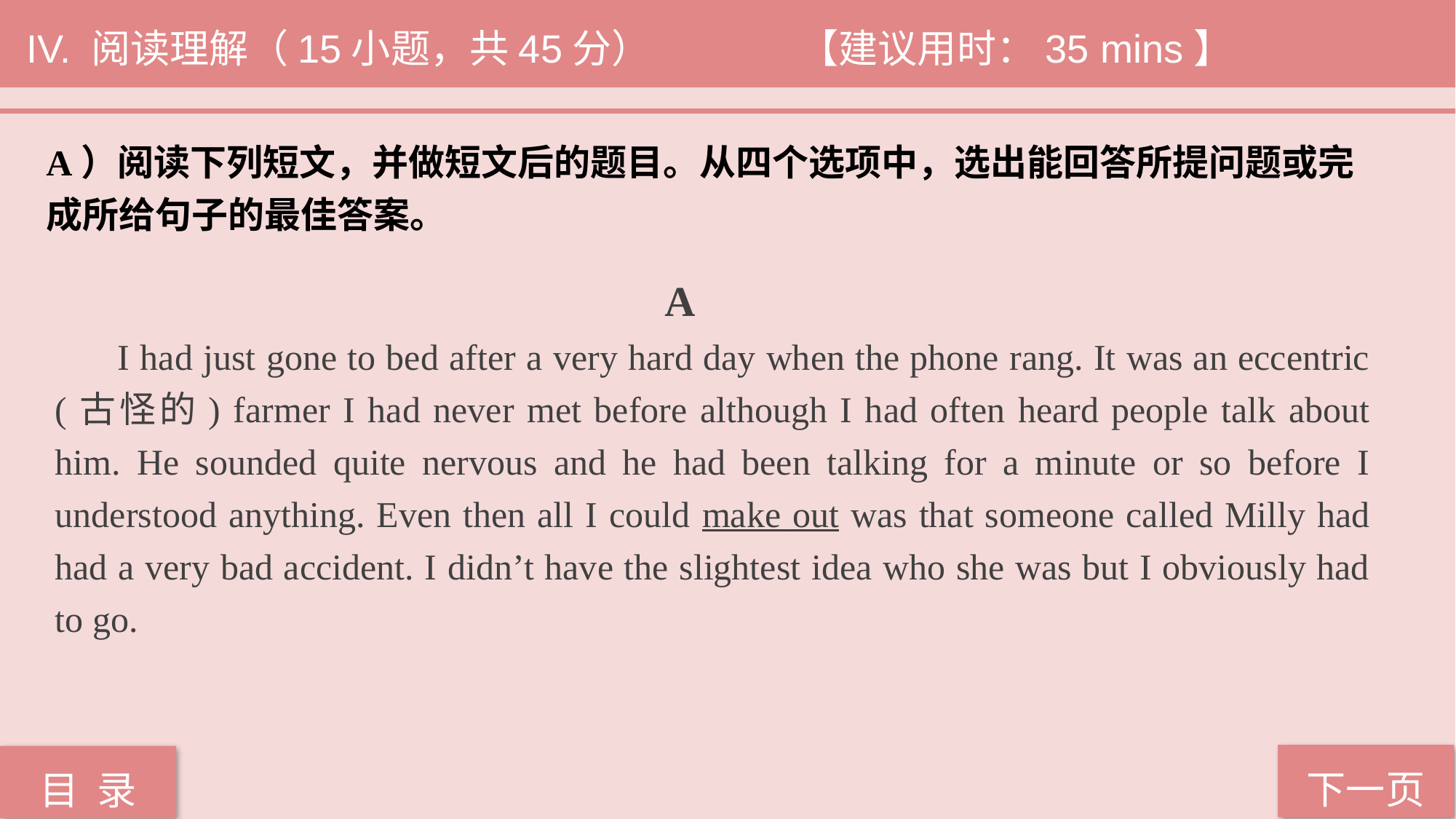

IV. 阅读理解（15小题，共45分） 		 【建议用时：35 mins】
A）阅读下列短文，并做短文后的题目。从四个选项中，选出能回答所提问题或完
成所给句子的最佳答案。
                                                                   A
      I had just gone to bed after a very hard day when the phone rang. It was an eccentric (古怪的) farmer I had never met before although I had often heard people talk about him. He sounded quite nervous and he had been talking for a minute or so before I understood anything. Even then all I could make out was that someone called Milly had had a very bad accident. I didn’t have the slightest idea who she was but I obviously had to go.